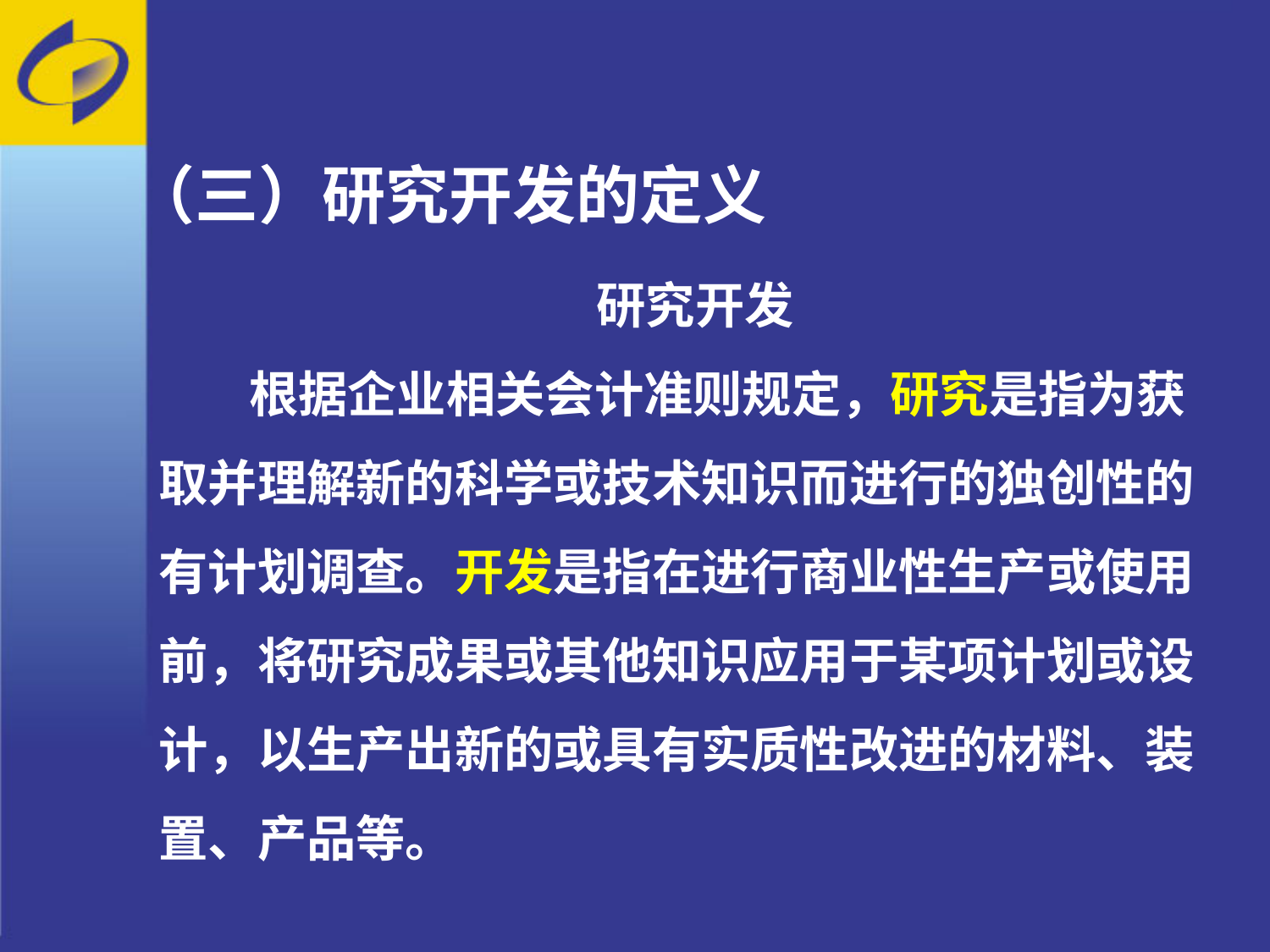

（三）研究开发的定义
研究开发
       根据企业相关会计准则规定，研究是指为获取并理解新的科学或技术知识而进行的独创性的有计划调查。开发是指在进行商业性生产或使用前，将研究成果或其他知识应用于某项计划或设计，以生产出新的或具有实质性改进的材料、装置、产品等。